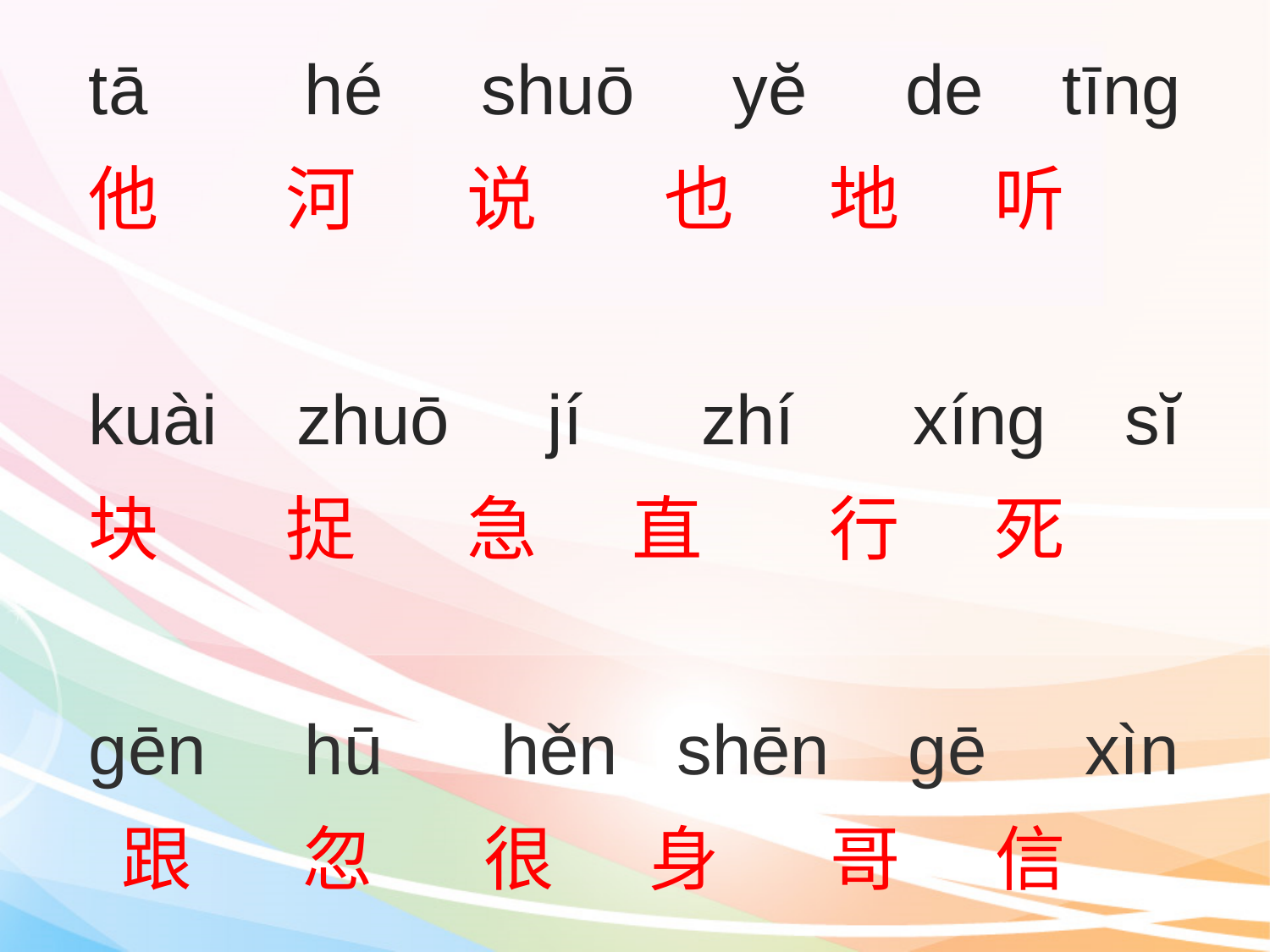

tā        hé     shuō     yĕ     de    tīng
他        河       说        也      地      听

kuài    zhuō     jí      zhí      xíng    sĭ
块        捉       急      直        行      死

gēn     hū      hěn   shēn    gē     xìn
 跟       忽       很      身       哥      信